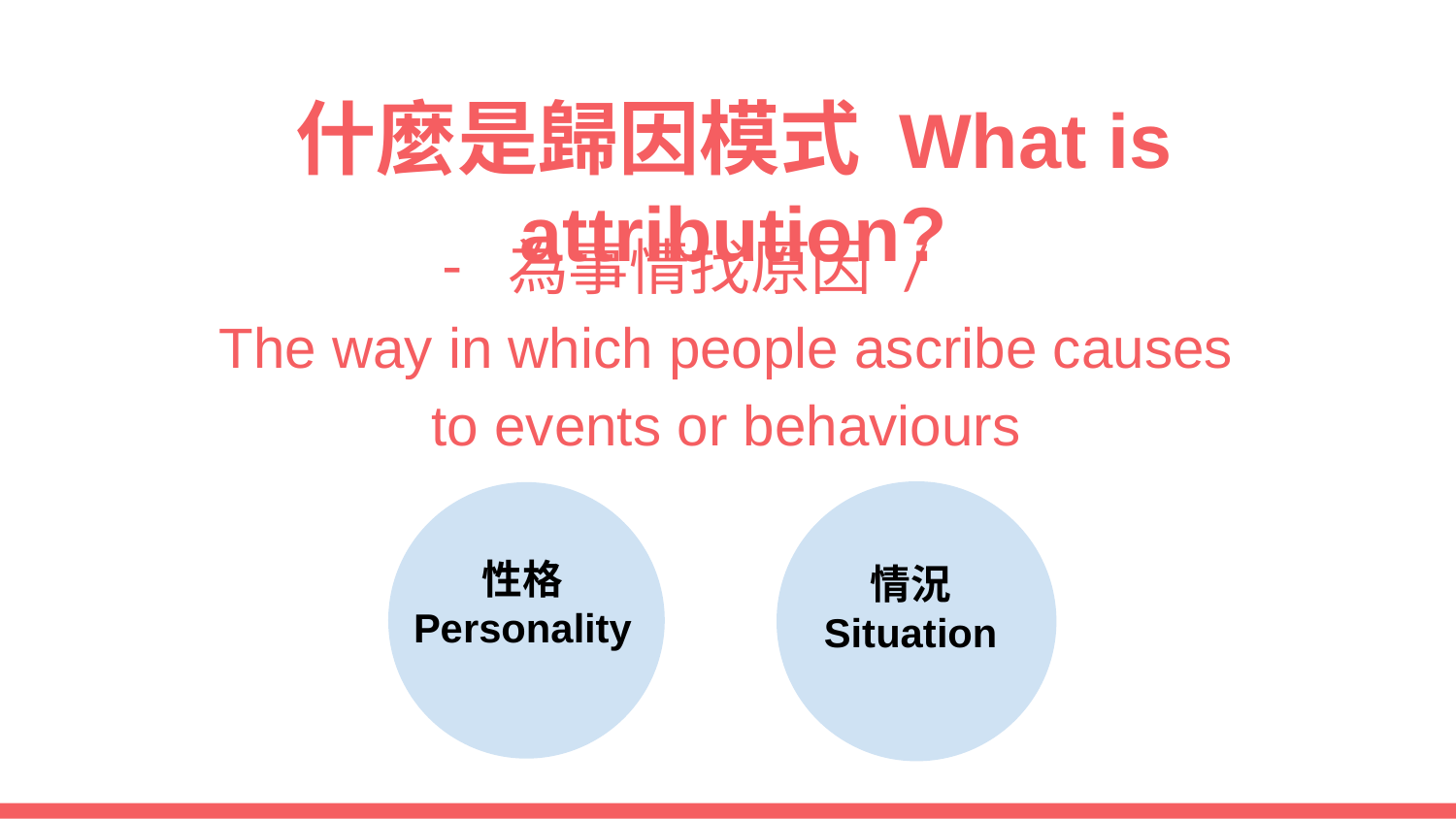

# 什麼是歸因模式 What is attribution?
為事情找原因 /
The way in which people ascribe causes to events or behaviours

情況
Situation

性格
Personality